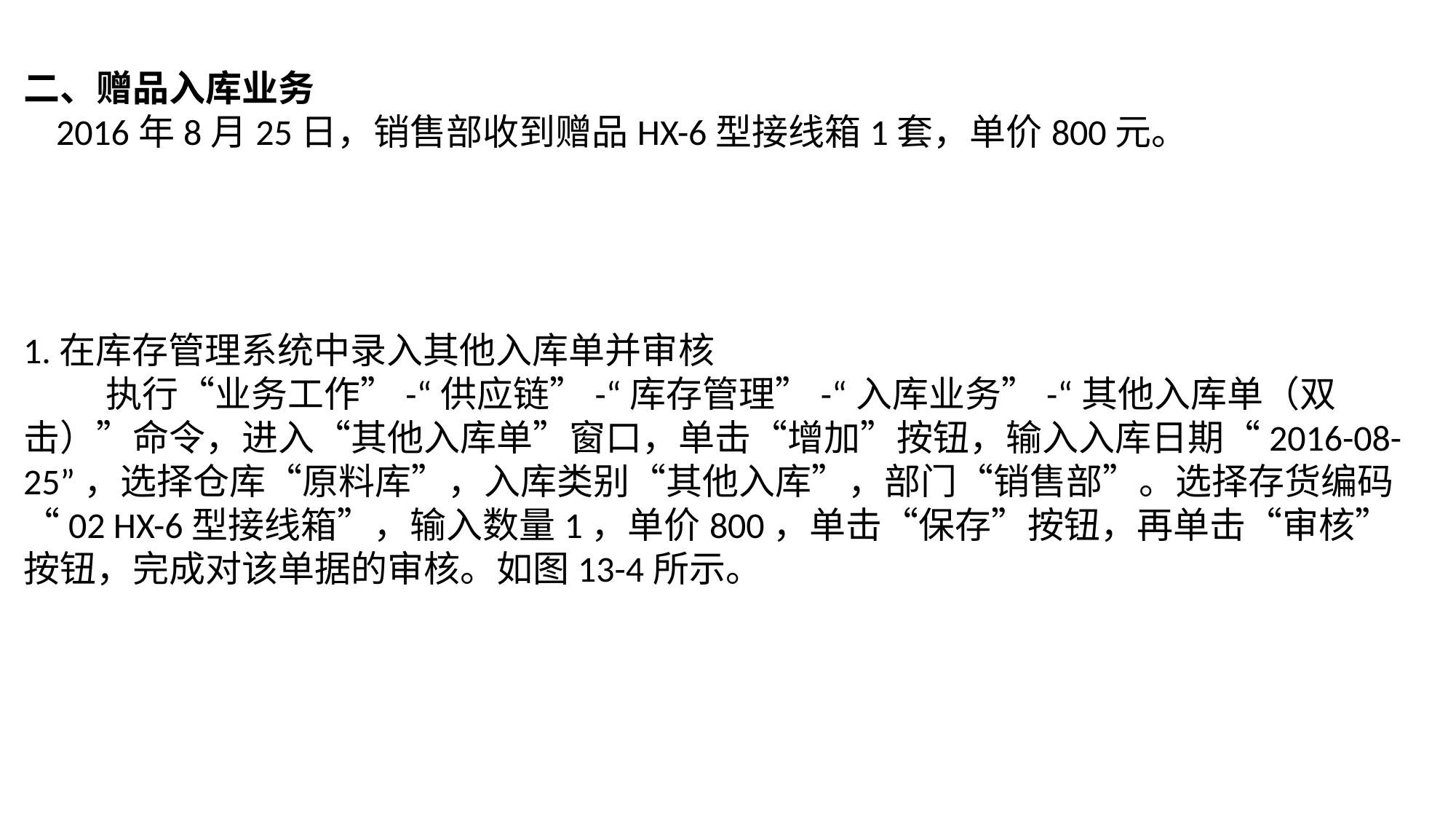

二、赠品入库业务
    2016年8月25日，销售部收到赠品HX-6型接线箱1套，单价800元。

1.在库存管理系统中录入其他入库单并审核
         执行“业务工作”-“供应链”-“库存管理”-“入库业务”-“其他入库单（双击）”命令，进入“其他入库单”窗口，单击“增加”按钮，输入入库日期“2016-08-25”，选择仓库“原料库”，入库类别“其他入库”，部门“销售部”。选择存货编码“02 HX-6型接线箱”，输入数量1，单价800，单击“保存”按钮，再单击“审核”按钮，完成对该单据的审核。如图13-4所示。